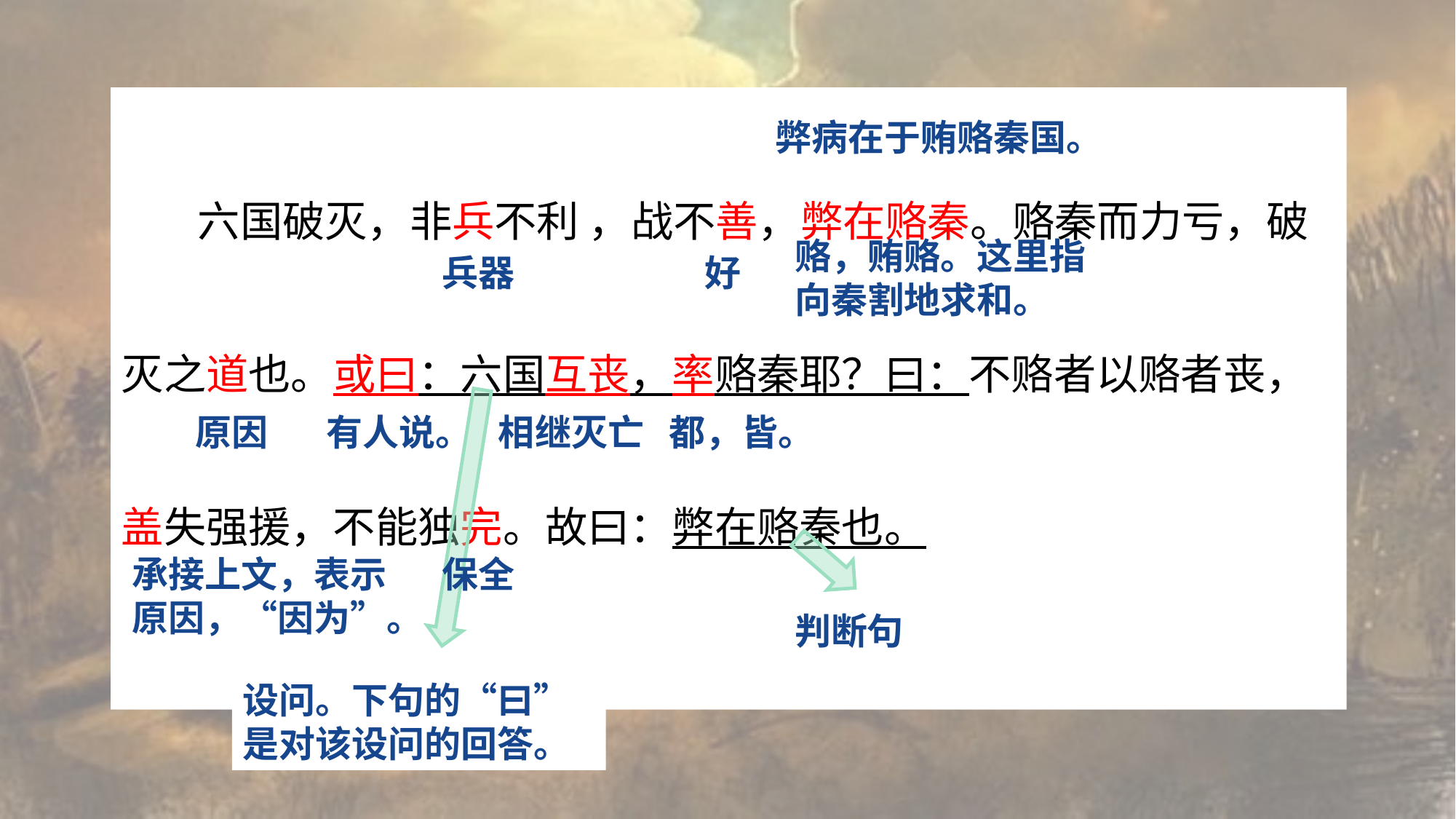

六国破灭，非兵不利 ，战不善，弊在赂秦。赂秦而力亏，破灭之道也。或曰：六国互丧，率赂秦耶？曰：不赂者以赂者丧，盖失强援，不能独完。故曰：弊在赂秦也。

弊病在于贿赂秦国。
赂，贿赂。这里指向秦割地求和。
兵器
好
原因
有人说。
相继灭亡
都，皆。

承接上文，表示原因，“因为”。
保全
判断句
设问。下句的“曰”是对该设问的回答。